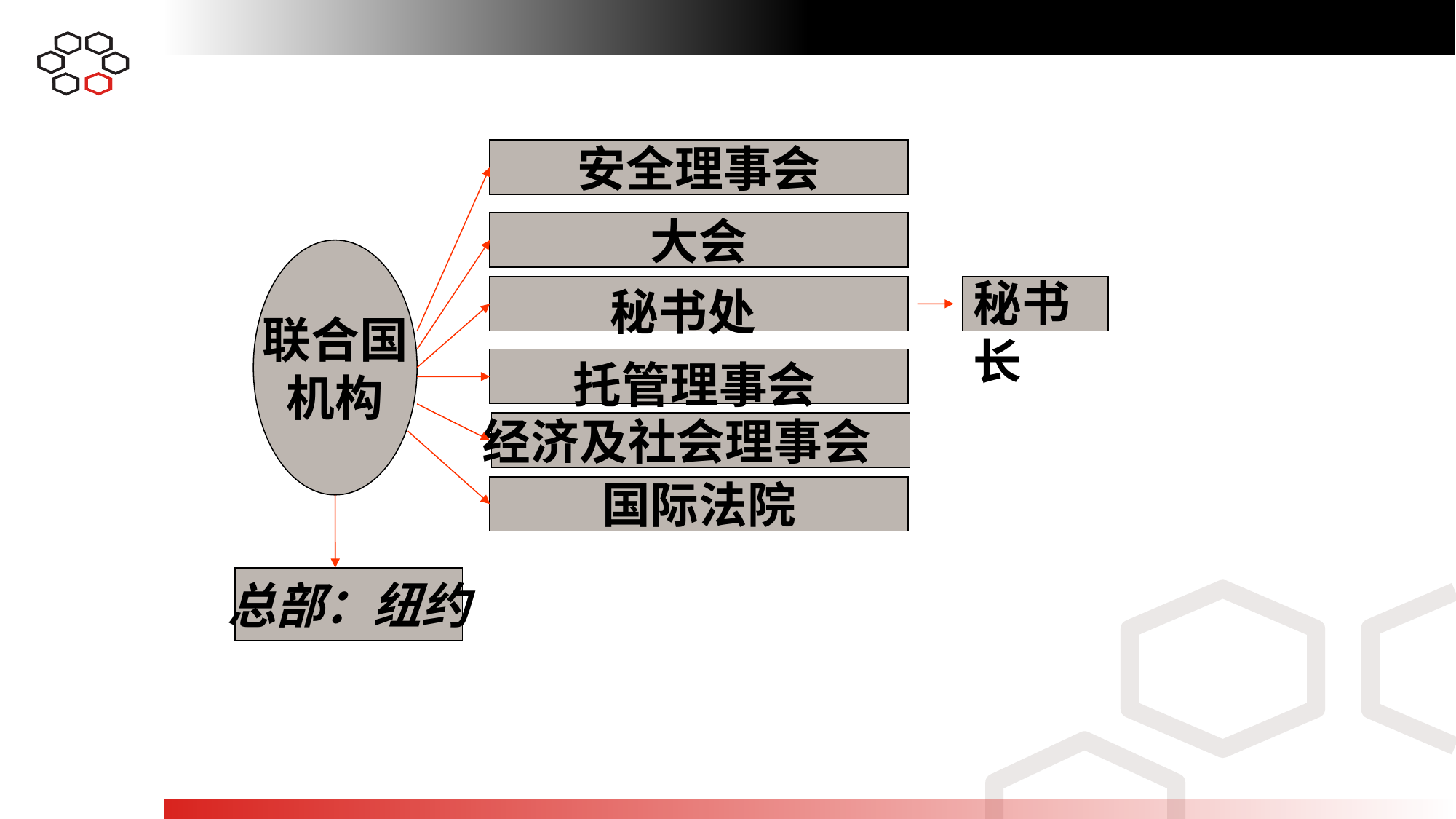

安全理事会

大会
联合国
机构

秘书长

秘书处

托管理事会

经济及社会理事会

国际法院

总部：纽约